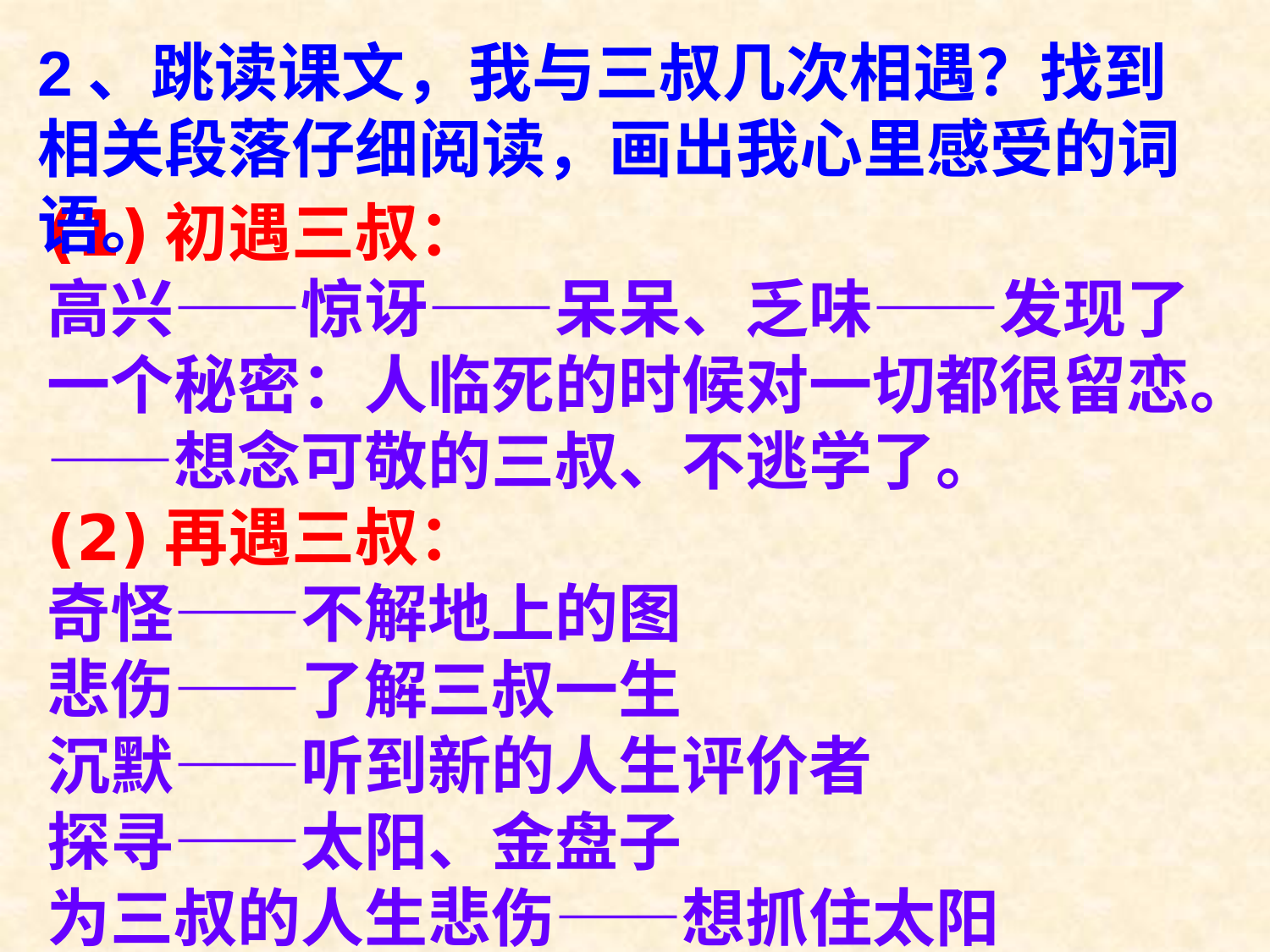

2、跳读课文，我与三叔几次相遇？找到相关段落仔细阅读，画出我心里感受的词语。
(1)初遇三叔：
高兴——惊讶——呆呆、乏味——发现了一个秘密：人临死的时候对一切都很留恋。——想念可敬的三叔、不逃学了。
(2)再遇三叔：
奇怪——不解地上的图
悲伤——了解三叔一生
沉默——听到新的人生评价者
探寻——太阳、金盘子
为三叔的人生悲伤——想抓住太阳